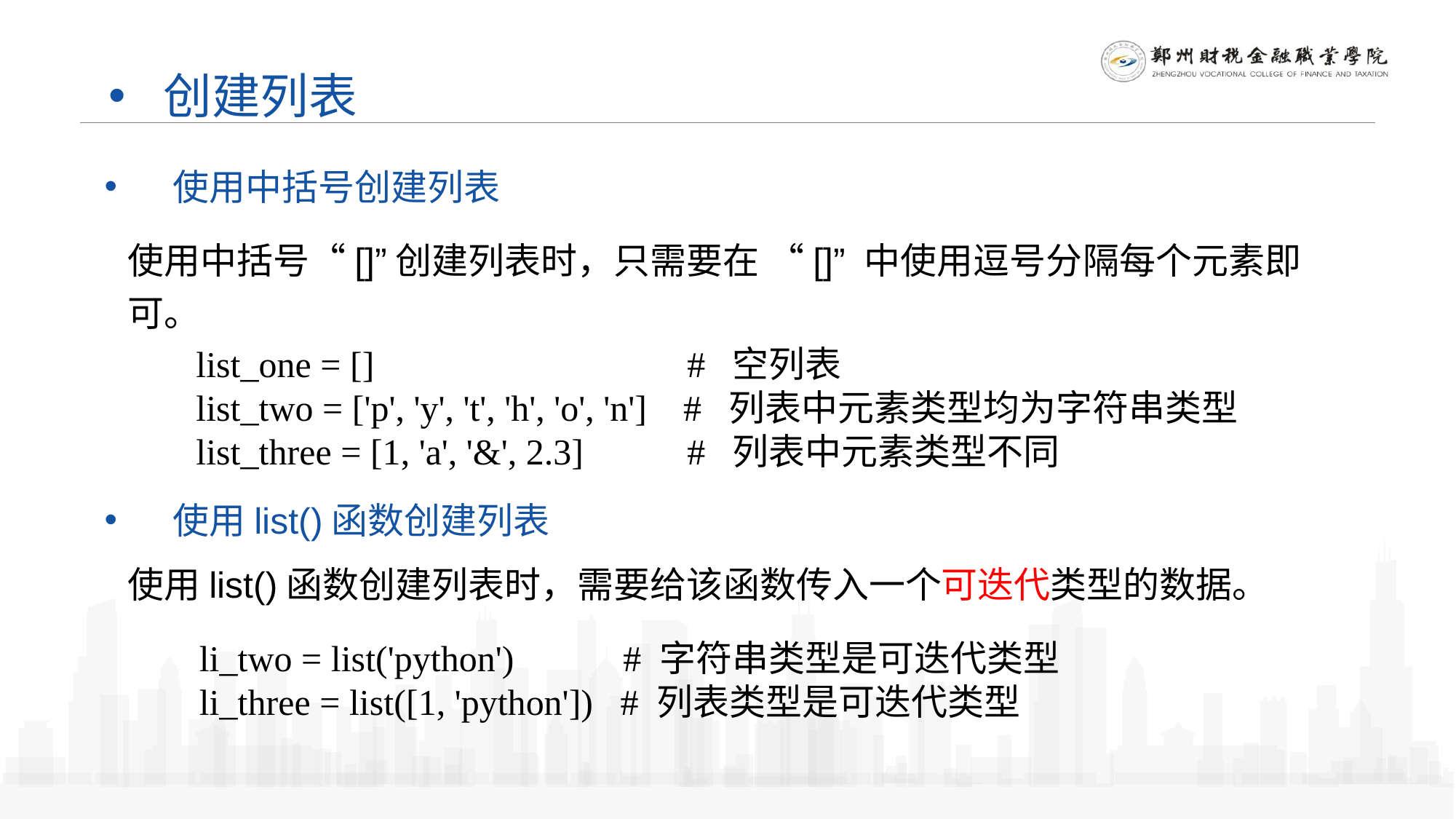

创建列表
使用中括号创建列表
使用中括号“[]”创建列表时，只需要在 “[]” 中使用逗号分隔每个元素即可。
list_one = []      		      #  空列表
list_two = ['p', 'y', 't', 'h', 'o', 'n']    #  列表中元素类型均为字符串类型
list_three = [1, 'a', '&', 2.3]  	      #  列表中元素类型不同
使用list()函数创建列表
使用list()函数创建列表时，需要给该函数传入一个可迭代类型的数据。
li_two = list('python')            # 字符串类型是可迭代类型
li_three = list([1, 'python'])   # 列表类型是可迭代类型